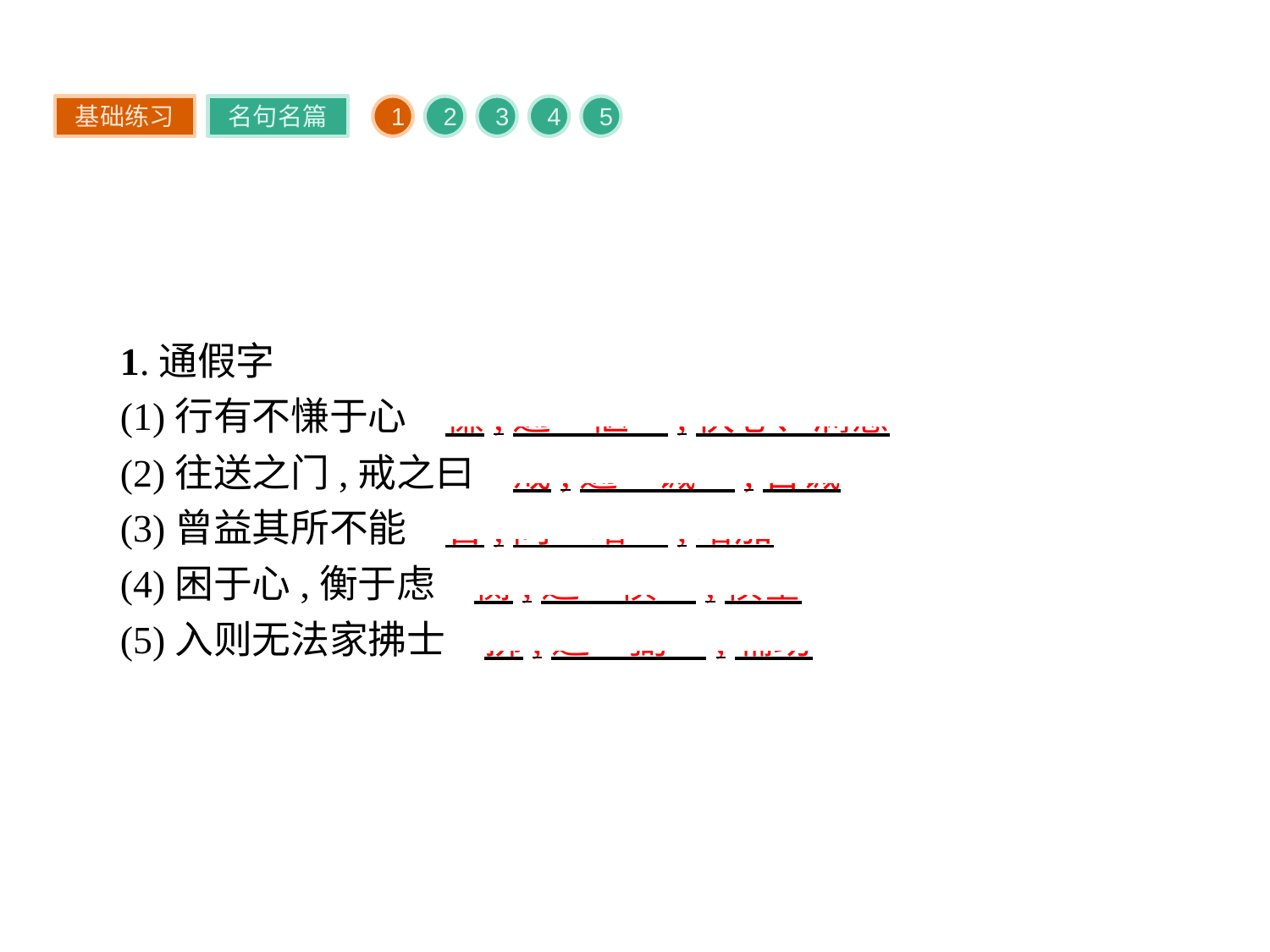

基础练习
名句名篇
1
2
3
4
5
1.通假字
(1)行有不慊于心　慊,通“惬”,快心、满意
(2)往送之门,戒之曰　戒,通“诫”,告诫
(3)曾益其所不能　曾,同“增”,增加
(4)困于心,衡于虑　衡,通“横”,横塞
(5)入则无法家拂士　拂,通“弼”,辅助